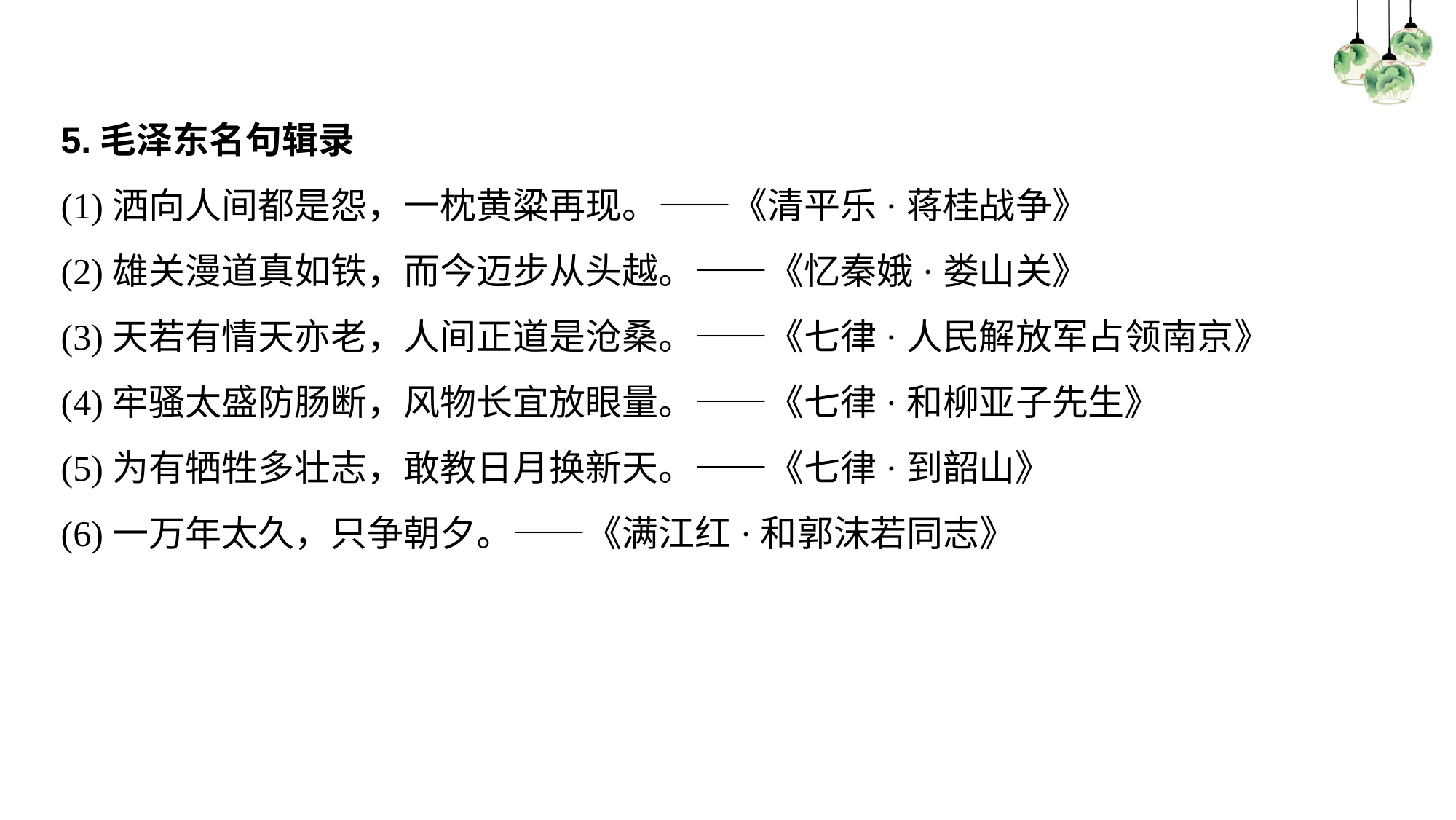

#
5.毛泽东名句辑录
(1)洒向人间都是怨，一枕黄粱再现。——《清平乐·蒋桂战争》
(2)雄关漫道真如铁，而今迈步从头越。——《忆秦娥·娄山关》
(3)天若有情天亦老，人间正道是沧桑。——《七律·人民解放军占领南京》
(4)牢骚太盛防肠断，风物长宜放眼量。——《七律·和柳亚子先生》
(5)为有牺牲多壮志，敢教日月换新天。——《七律·到韶山》
(6)一万年太久，只争朝夕。——《满江红·和郭沫若同志》